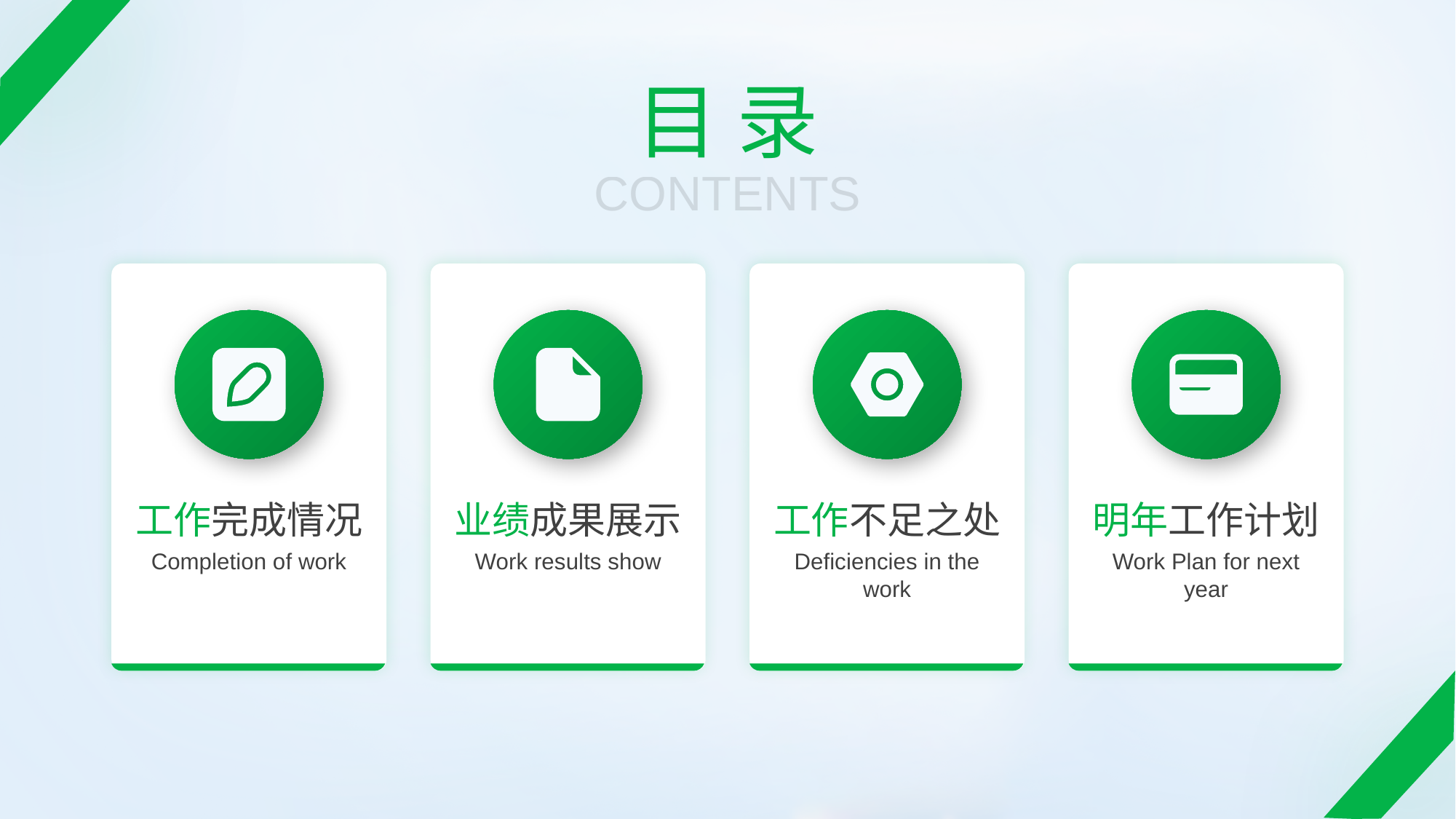

目 录
CONTENTS

工作完成情况
业绩成果展示
工作不足之处
明年工作计划
Completion of work
Work results show
Deficiencies in the work
Work Plan for next year